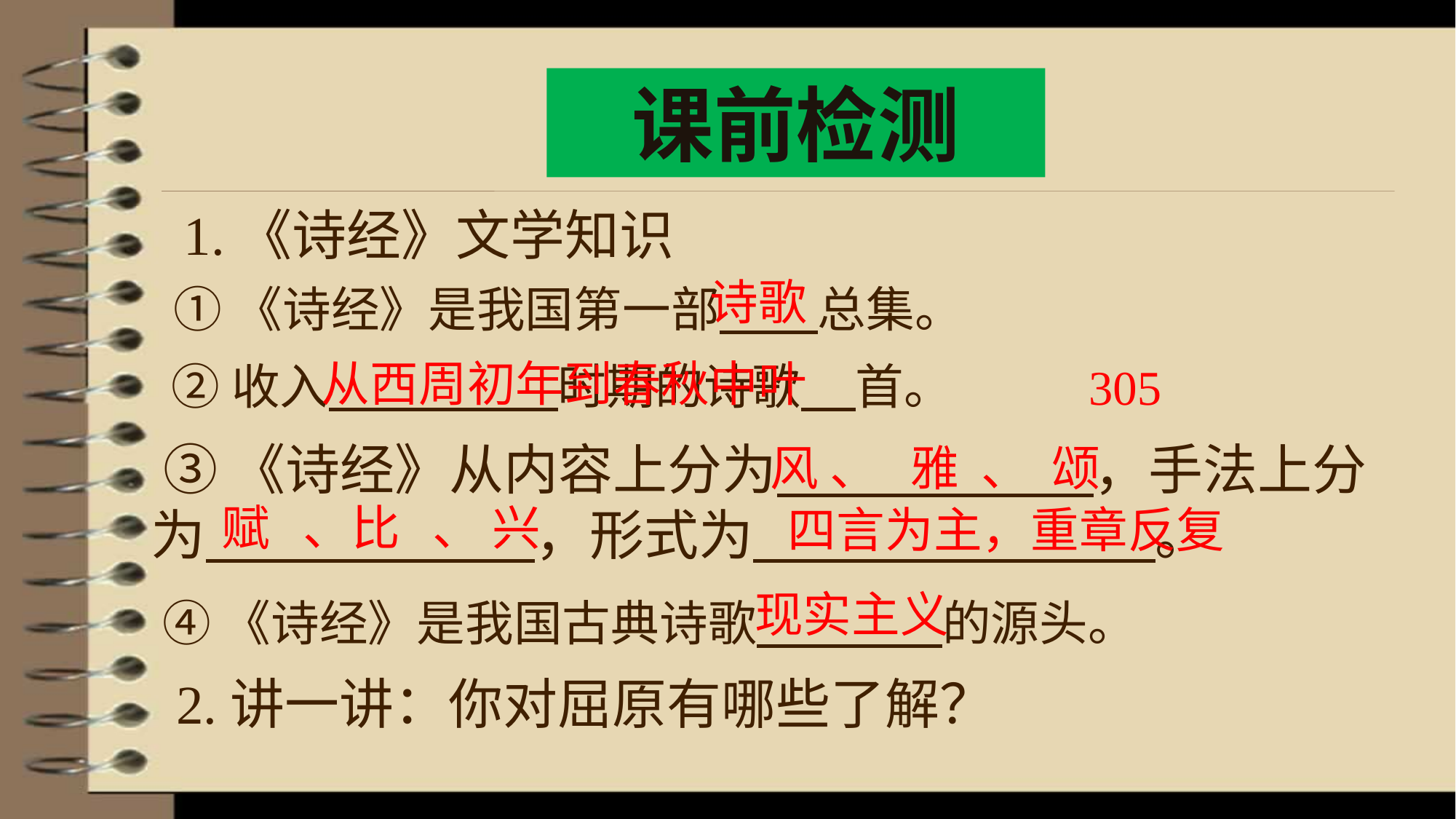

课前检测
1.《诗经》文学知识
诗歌
①《诗经》是我国第一部         总集。
从西周初年到春秋中叶
②收入                     时期的诗歌     首。
  305
 ③《诗经》从内容上分为                          ，手法上分       为                           ，形式为                                 。
风 、   雅  、  颂
赋   、比   、 兴
四言为主，重章反复
现实主义
④《诗经》是我国古典诗歌                 的源头。
2.讲一讲：你对屈原有哪些了解？